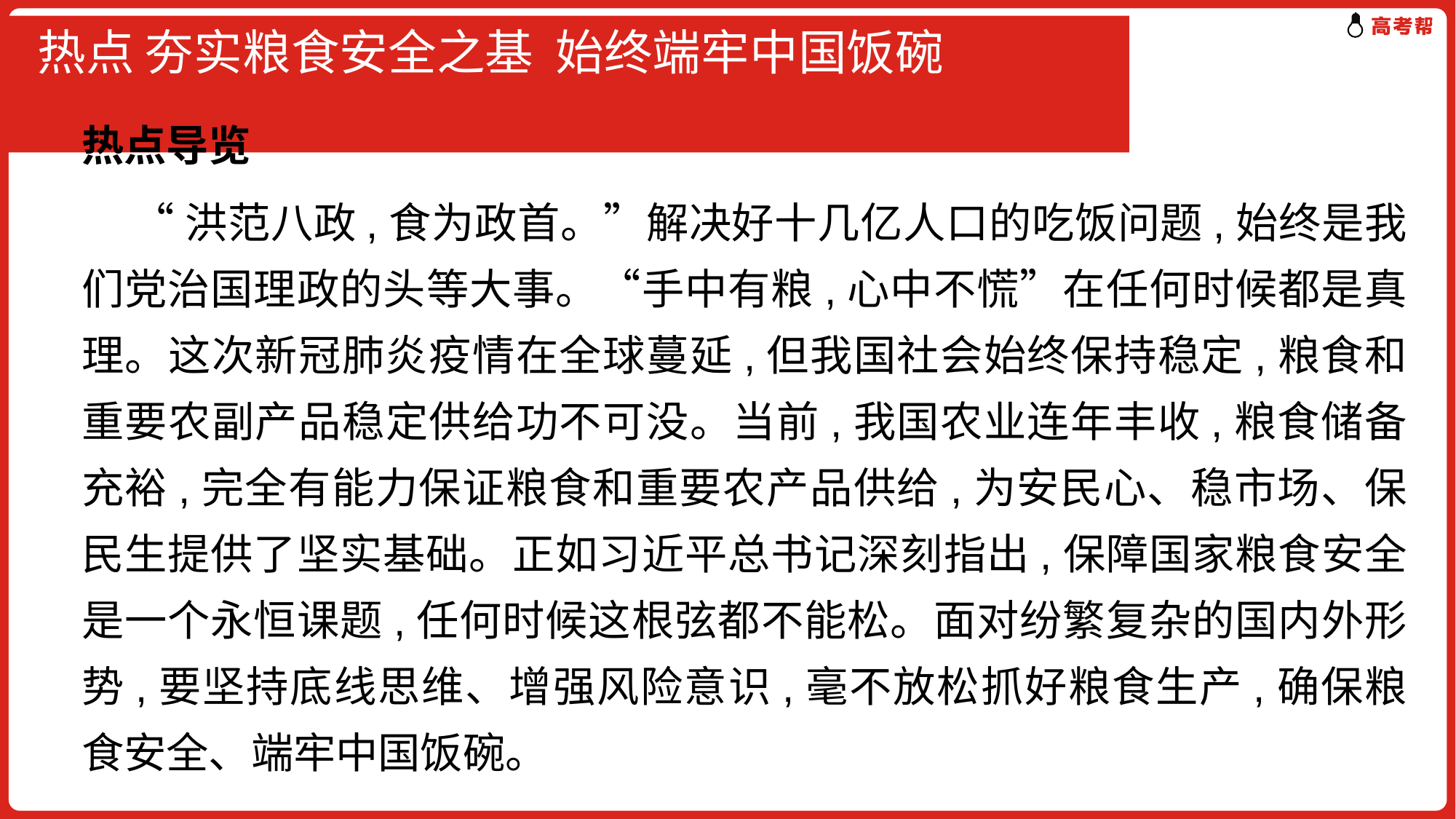

# 热点 夯实粮食安全之基  始终端牢中国饭碗
热点导览
     “洪范八政,食为政首。”解决好十几亿人口的吃饭问题,始终是我们党治国理政的头等大事。“手中有粮,心中不慌”在任何时候都是真理。这次新冠肺炎疫情在全球蔓延,但我国社会始终保持稳定,粮食和重要农副产品稳定供给功不可没。当前,我国农业连年丰收,粮食储备充裕,完全有能力保证粮食和重要农产品供给,为安民心、稳市场、保民生提供了坚实基础。正如习近平总书记深刻指出,保障国家粮食安全是一个永恒课题,任何时候这根弦都不能松。面对纷繁复杂的国内外形势,要坚持底线思维、增强风险意识,毫不放松抓好粮食生产,确保粮食安全、端牢中国饭碗。